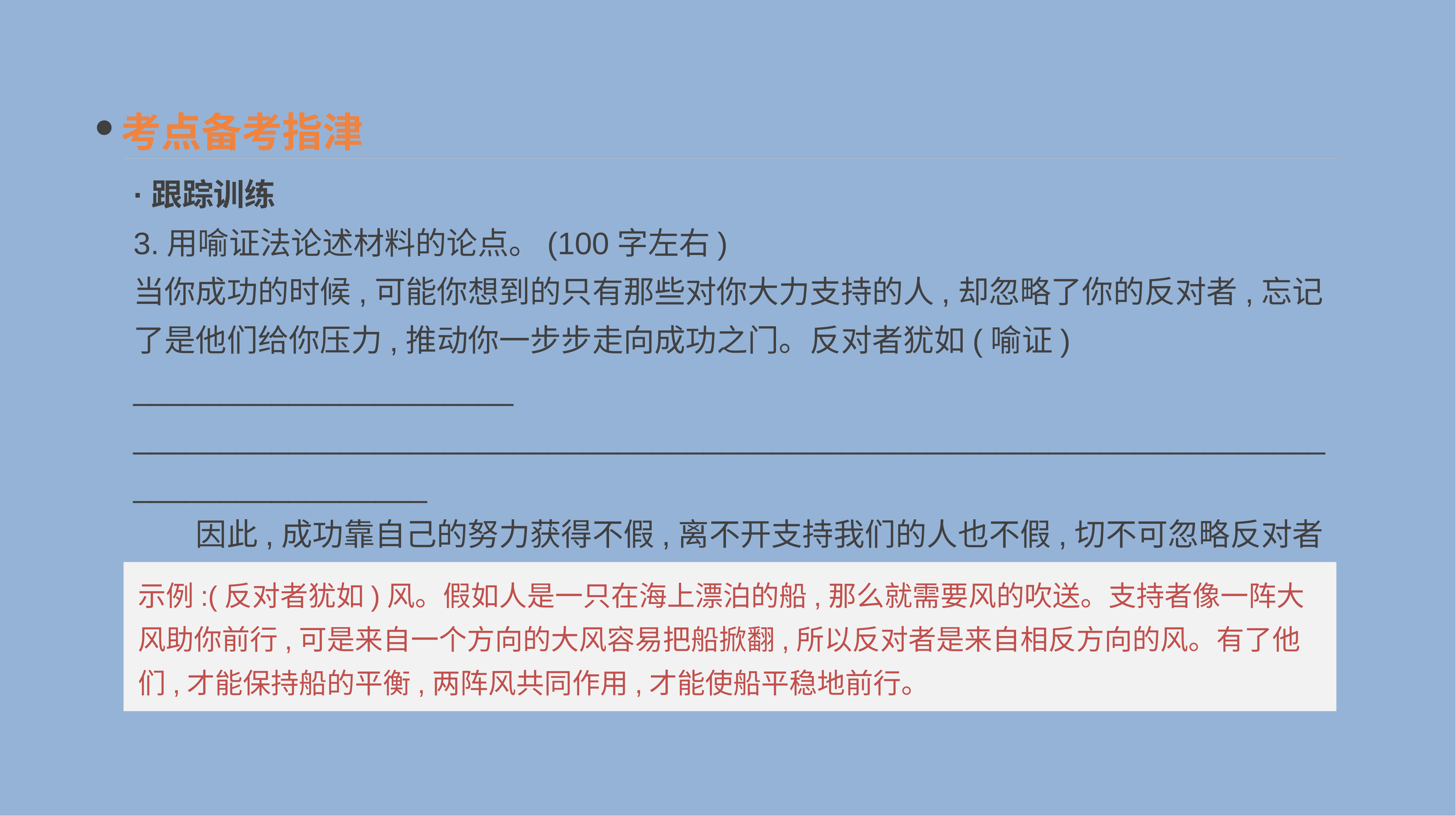

考点备考指津

·跟踪训练
3.用喻证法论述材料的论点。(100字左右)
当你成功的时候,可能你想到的只有那些对你大力支持的人,却忽略了你的反对者,忘记了是他们给你压力,推动你一步步走向成功之门。反对者犹如(喻证) ______________________
______________________________________________________________________________________
　　因此,成功靠自己的努力获得不假,离不开支持我们的人也不假,切不可忽略反对者的声音,不管他们的反对是善意的,还是恶意的。

示例:(反对者犹如)风。假如人是一只在海上漂泊的船,那么就需要风的吹送。支持者像一阵大风助你前行,可是来自一个方向的大风容易把船掀翻,所以反对者是来自相反方向的风。有了他们,才能保持船的平衡,两阵风共同作用,才能使船平稳地前行。